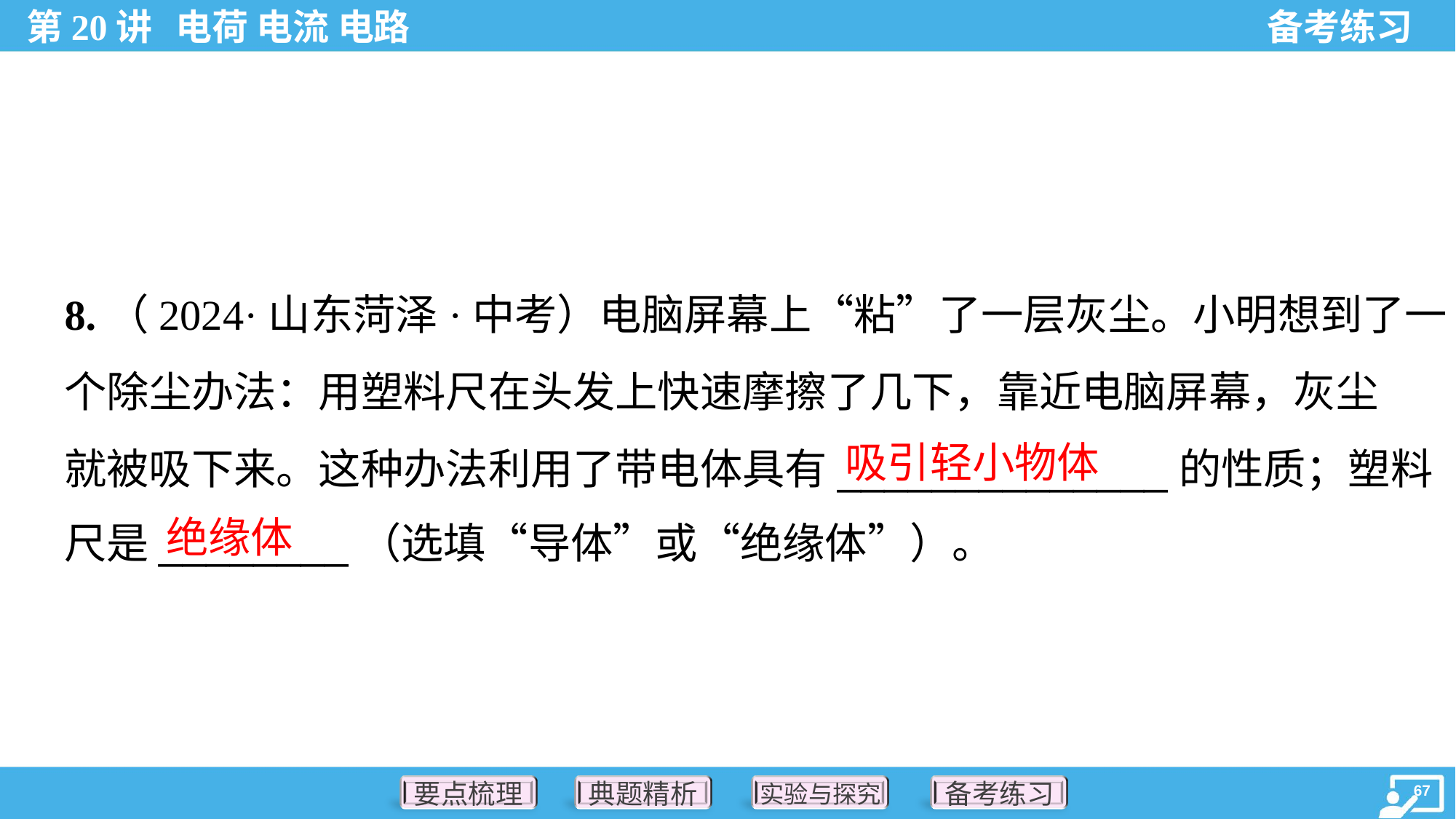

8.（2024·山东菏泽·中考）电脑屏幕上“粘”了一层灰尘。小明想到了一
个除尘办法：用塑料尺在头发上快速摩擦了几下，靠近电脑屏幕，灰尘
就被吸下来。这种办法利用了带电体具有______________的性质；塑料
尺是________（选填“导体”或“绝缘体”）。
吸引轻小物体
绝缘体